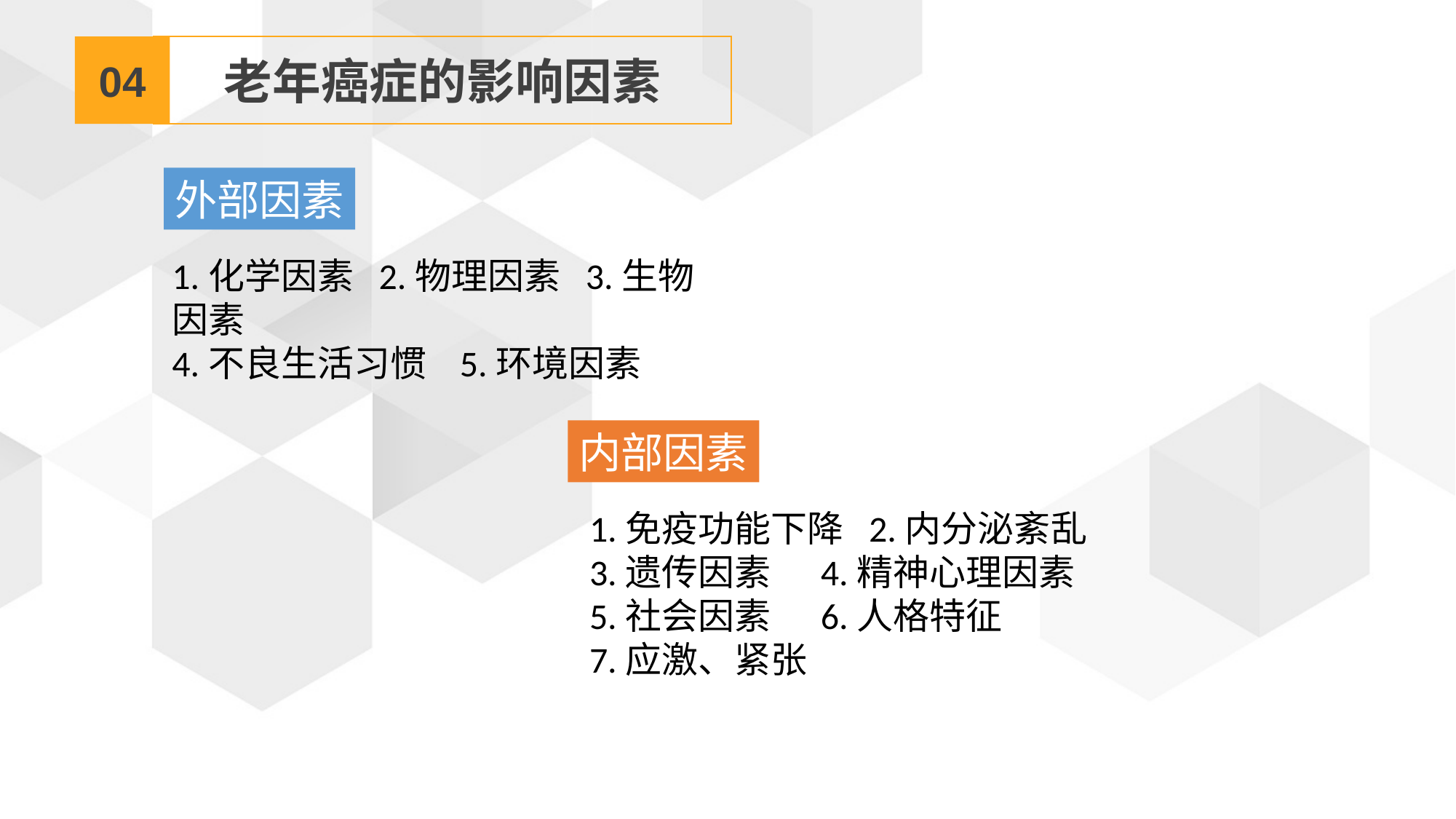

04
老年癌症的影响因素
外部因素
1.化学因素  2.物理因素  3.生物因素
4.不良生活习惯   5.环境因素

内部因素
1.免疫功能下降  2.内分泌紊乱
3.遗传因素     4.精神心理因素
5.社会因素     6.人格特征
7.应激、紧张